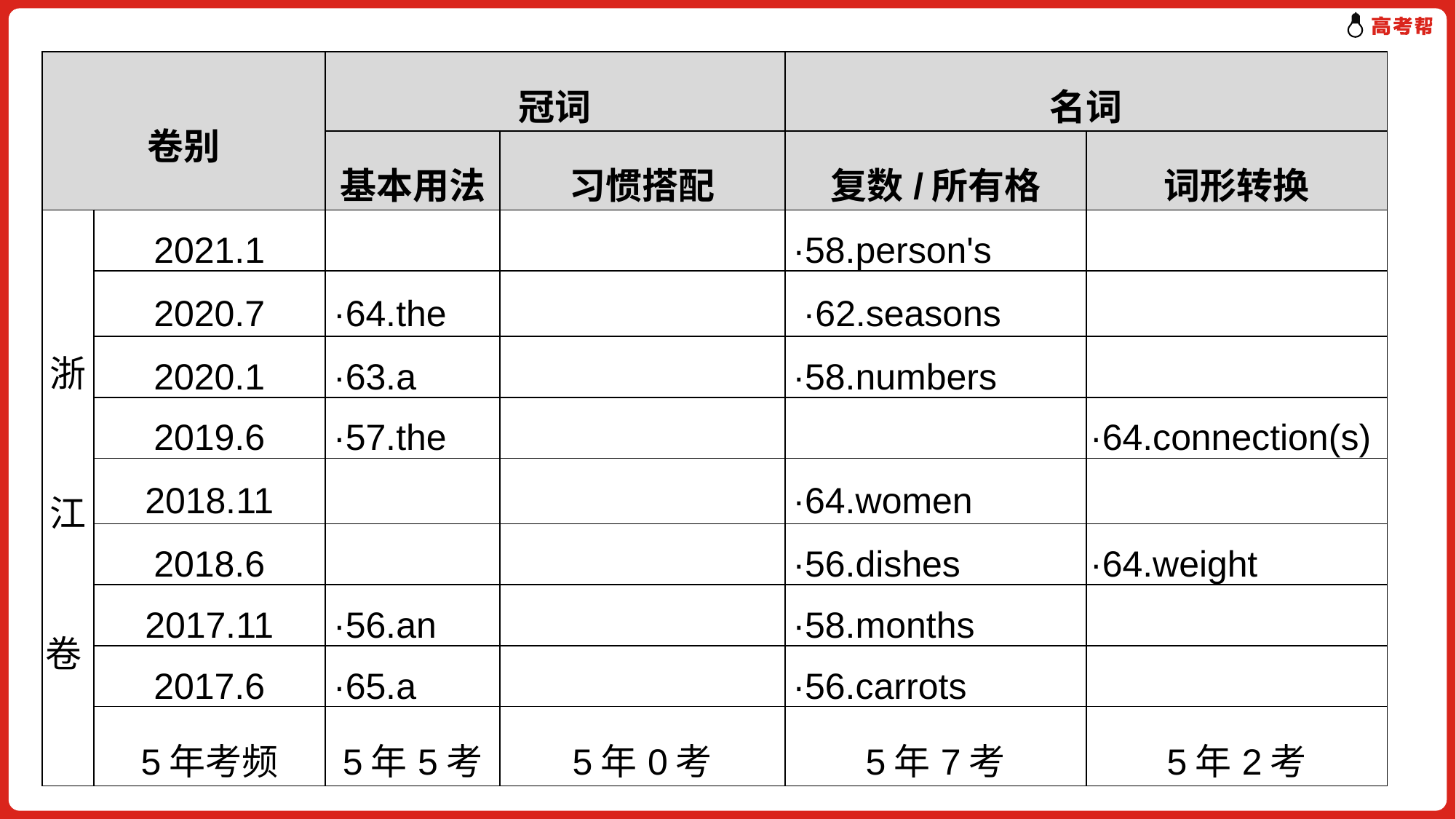

| 卷别 |  | 冠词 |  | 名词 |  |
| --- | --- | --- | --- | --- | --- |
|  |  | 基本用法 | 习惯搭配 | 复数/所有格 | 词形转换 |
| 浙 江 卷 | 2021.1 |  |  | ·58.person's |  |
|  | 2020.7 | ·64.the |  | ·62.seasons |  |
|  | 2020.1 | ·63.a |  | ·58.numbers |  |
|  | 2019.6 | ·57.the |  |  | ·64.connection(s) |
|  | 2018.11 |  |  | ·64.women |  |
|  | 2018.6 |  |  | ·56.dishes | ·64.weight |
|  | 2017.11 | ·56.an |  | ·58.months |  |
|  | 2017.6 | ·65.a |  | ·56.carrots |  |
|  | 5年考频 | 5年5考 | 5年0考 | 5年7考 | 5年2考 |